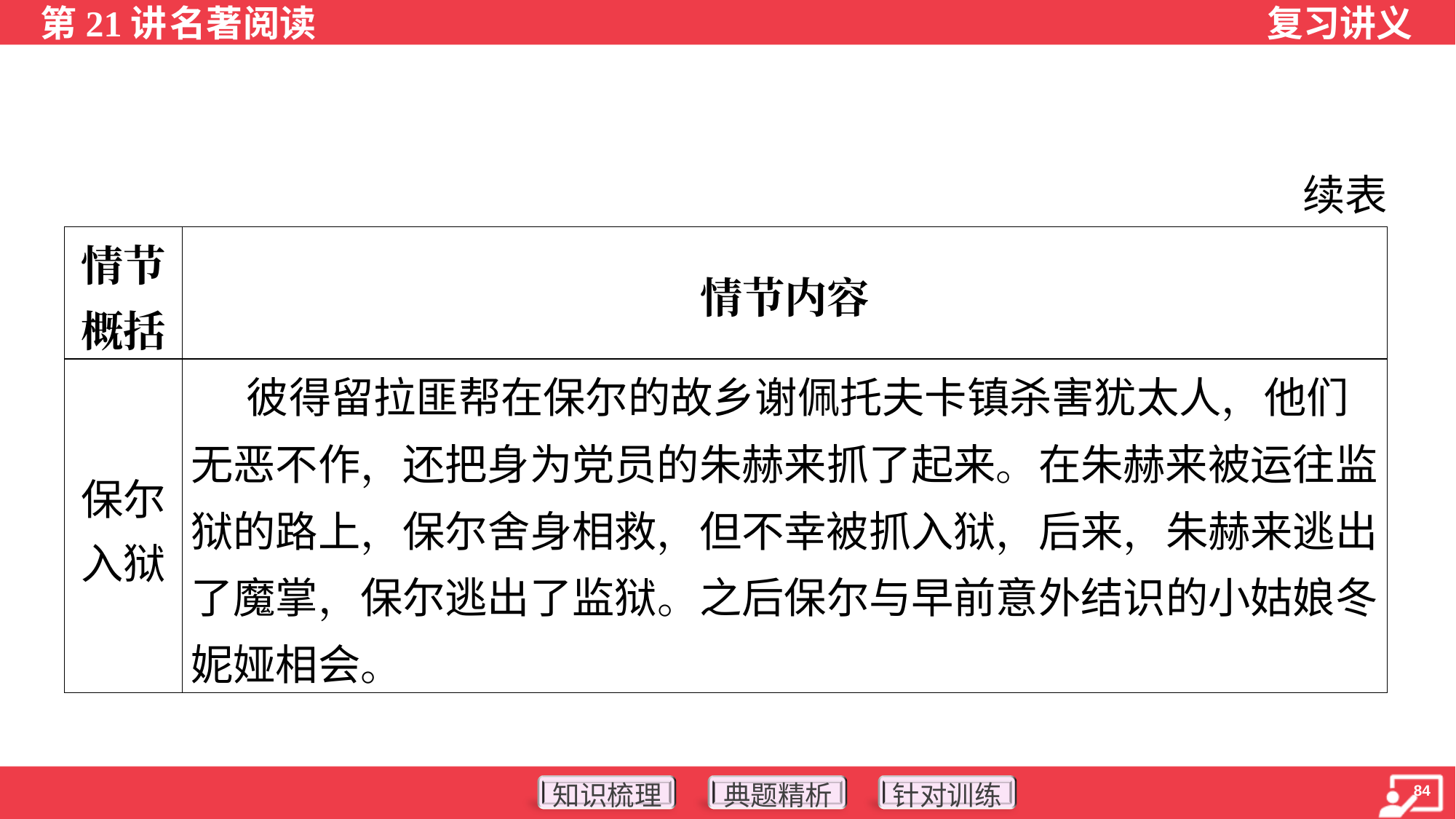

续表
| 情节 概括 | 情节内容 |
| --- | --- |
| 保尔 入狱 | 彼得留拉匪帮在保尔的故乡谢佩托夫卡镇杀害犹太人，他们无恶不作，还把身为党员的朱赫来抓了起来。在朱赫来被运往监狱的路上，保尔舍身相救，但不幸被抓入狱，后来，朱赫来逃出了魔掌，保尔逃出了监狱。之后保尔与早前意外结识的小姑娘冬妮娅相会。 |